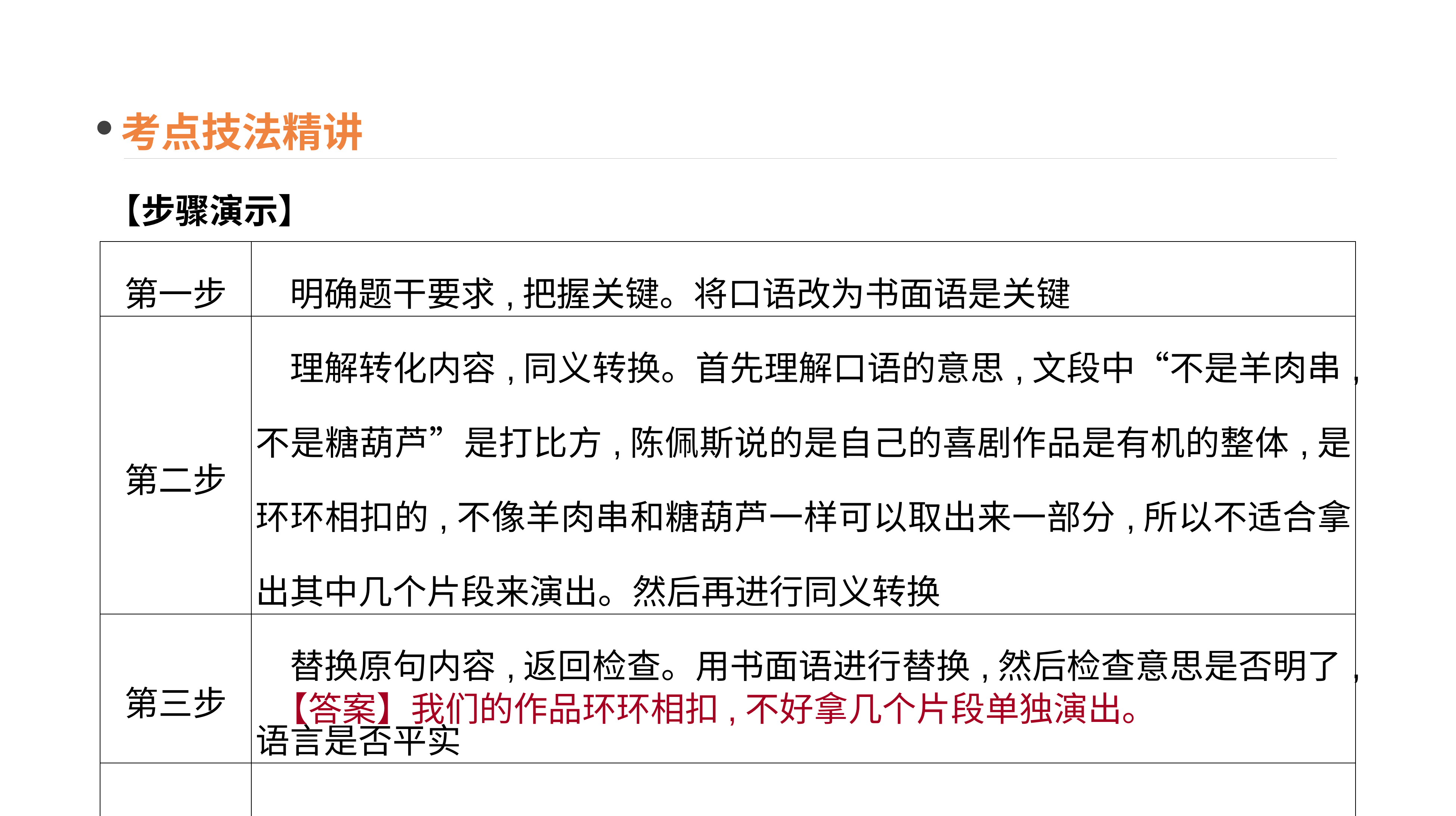

考点技法精讲

【步骤演示】
| 第一步 | 明确题干要求,把握关键。将口语改为书面语是关键 |
| --- | --- |
| 第二步 | 理解转化内容,同义转换。首先理解口语的意思,文段中“不是羊肉串,不是糖葫芦”是打比方,陈佩斯说的是自己的喜剧作品是有机的整体,是环环相扣的,不像羊肉串和糖葫芦一样可以取出来一部分,所以不适合拿出其中几个片段来演出。然后再进行同义转换 |
| 第三步 | 替换原句内容,返回检查。用书面语进行替换,然后检查意思是否明了,语言是否平实 |
| 我来答题 | \_\_\_\_\_\_\_\_\_\_\_\_\_\_\_\_\_\_\_\_\_\_\_\_\_\_\_\_\_\_\_\_\_\_\_\_\_\_\_\_\_\_\_\_\_\_\_\_\_\_\_\_\_\_\_\_\_\_\_\_\_\_\_\_\_\_\_\_\_\_\_ |
【答案】我们的作品环环相扣,不好拿几个片段单独演出。